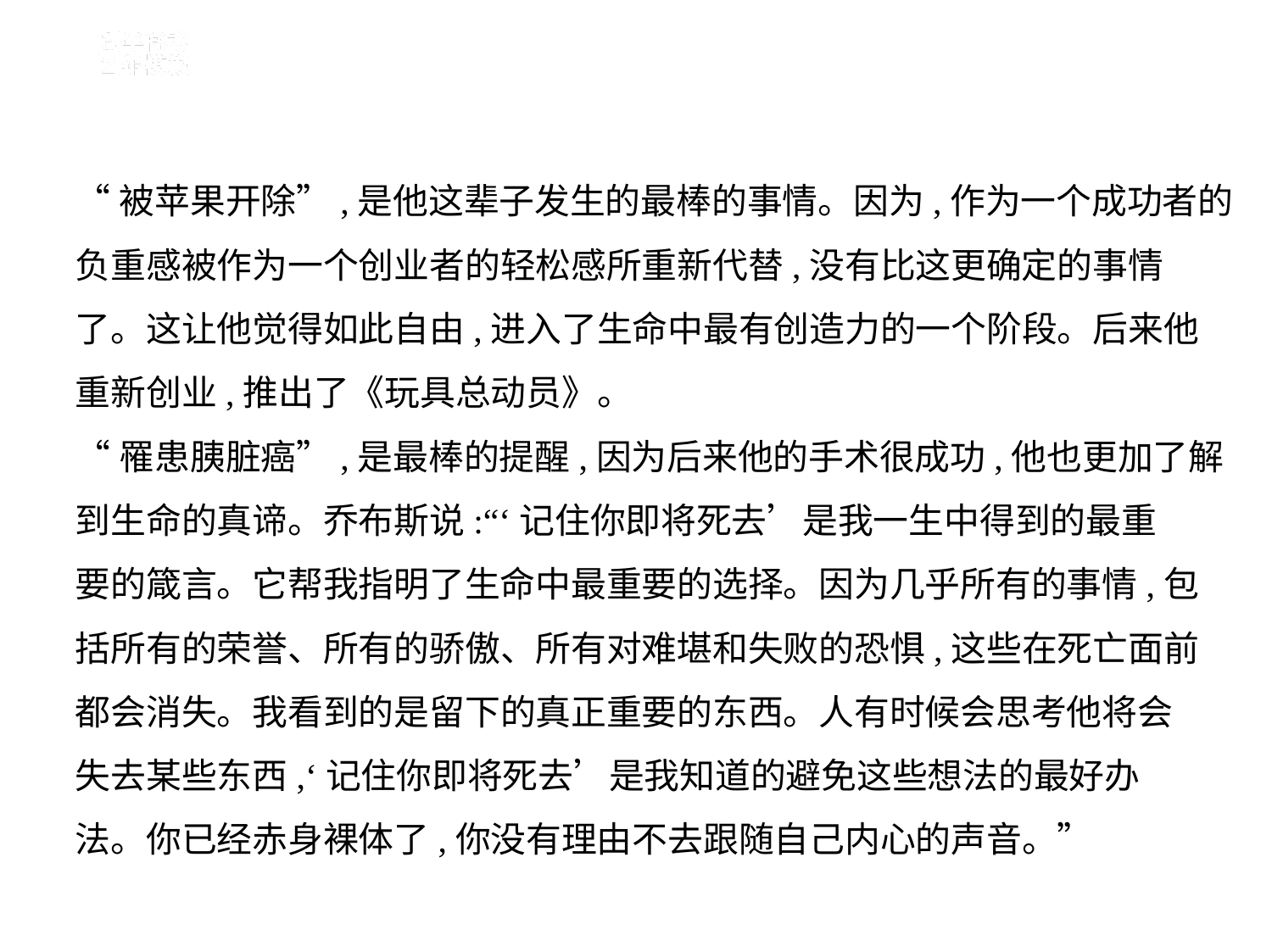

“被苹果开除”,是他这辈子发生的最棒的事情。因为,作为一个成功者的
负重感被作为一个创业者的轻松感所重新代替,没有比这更确定的事情
了。这让他觉得如此自由,进入了生命中最有创造力的一个阶段。后来他
重新创业,推出了《玩具总动员》。
“罹患胰脏癌”,是最棒的提醒,因为后来他的手术很成功,他也更加了解
到生命的真谛。乔布斯说:“‘记住你即将死去’是我一生中得到的最重
要的箴言。它帮我指明了生命中最重要的选择。因为几乎所有的事情,包
括所有的荣誉、所有的骄傲、所有对难堪和失败的恐惧,这些在死亡面前
都会消失。我看到的是留下的真正重要的东西。人有时候会思考他将会
失去某些东西,‘记住你即将死去’是我知道的避免这些想法的最好办
法。你已经赤身裸体了,你没有理由不去跟随自己内心的声音。”